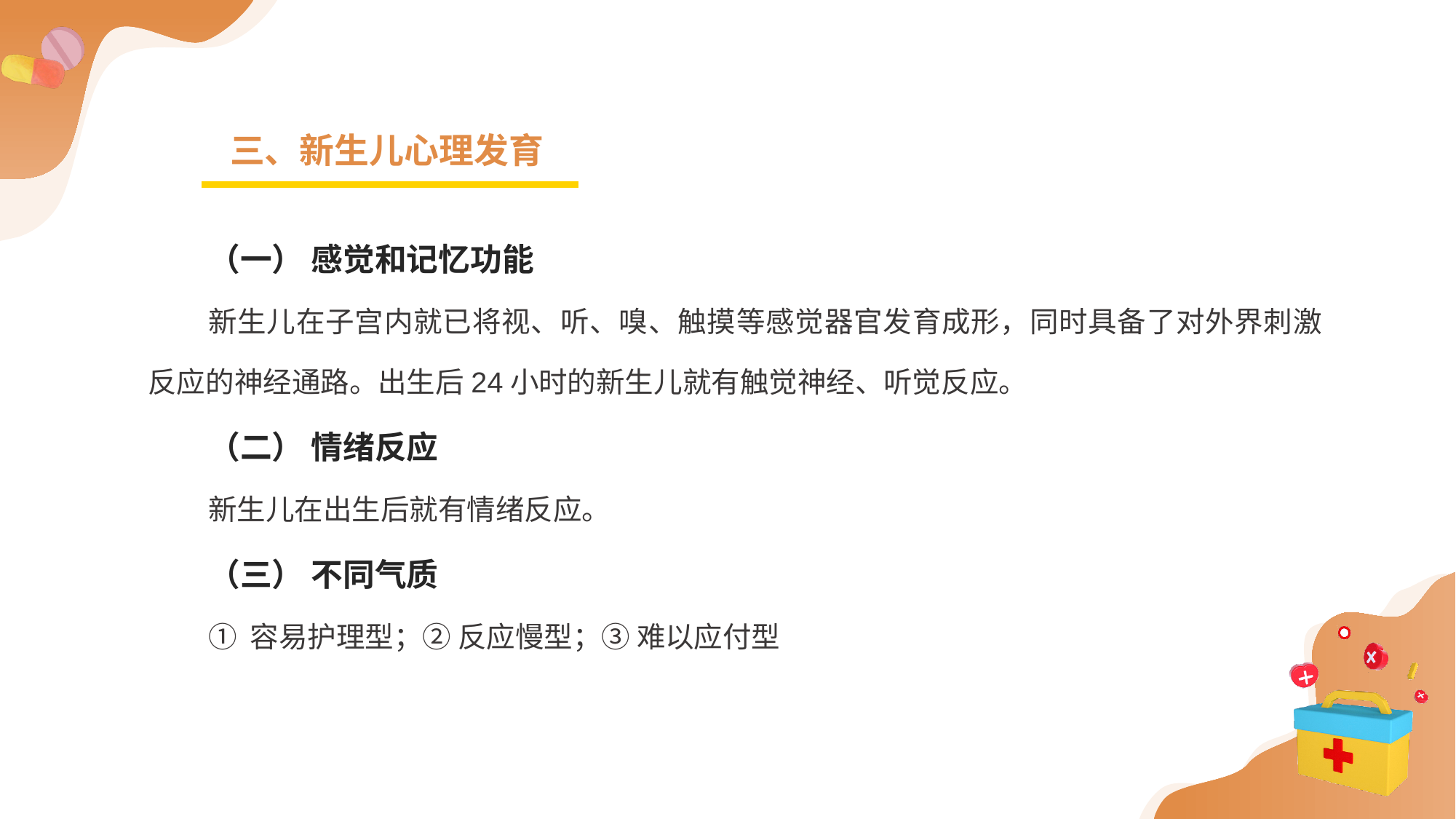

三、新生儿心理发育
（一） 感觉和记忆功能
新生儿在子宫内就已将视、听、嗅、触摸等感觉器官发育成形，同时具备了对外界刺激反应的神经通路。出生后24小时的新生儿就有触觉神经、听觉反应。
（二） 情绪反应
新生儿在出生后就有情绪反应。
（三） 不同气质
① 容易护理型；② 反应慢型；③ 难以应付型